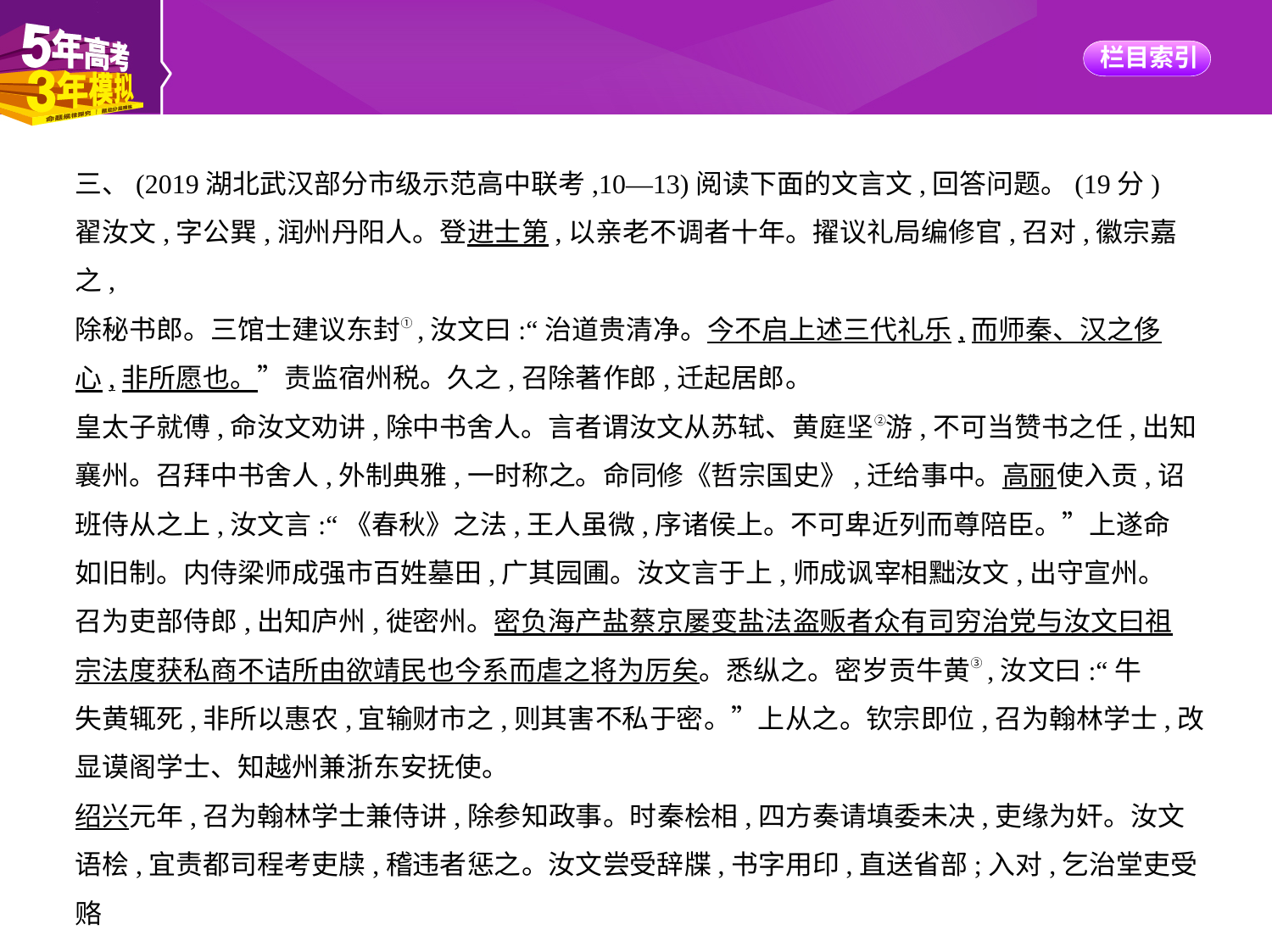

三、(2019湖北武汉部分市级示范高中联考,10—13)阅读下面的文言文,回答问题。(19分)
翟汝文,字公巽,润州丹阳人。登进士第,以亲老不调者十年。擢议礼局编修官,召对,徽宗嘉之,
除秘书郎。三馆士建议东封①,汝文曰:“治道贵清净。今不启上述三代礼乐,而师秦、汉之侈
心,非所愿也。”责监宿州税。久之,召除著作郎,迁起居郎。
皇太子就傅,命汝文劝讲,除中书舍人。言者谓汝文从苏轼、黄庭坚②游,不可当赞书之任,出知
襄州。召拜中书舍人,外制典雅,一时称之。命同修《哲宗国史》,迁给事中。高丽使入贡,诏
班侍从之上,汝文言:“《春秋》之法,王人虽微,序诸侯上。不可卑近列而尊陪臣。”上遂命
如旧制。内侍梁师成强市百姓墓田,广其园圃。汝文言于上,师成讽宰相黜汝文,出守宣州。
召为吏部侍郎,出知庐州,徙密州。密负海产盐蔡京屡变盐法盗贩者众有司穷治党与汝文曰祖
宗法度获私商不诘所由欲靖民也今系而虐之将为厉矣。悉纵之。密岁贡牛黄③,汝文曰:“牛
失黄辄死,非所以惠农,宜输财市之,则其害不私于密。”上从之。钦宗即位,召为翰林学士,改
显谟阁学士、知越州兼浙东安抚使。
绍兴元年,召为翰林学士兼侍讲,除参知政事。时秦桧相,四方奏请填委未决,吏缘为奸。汝文
语桧,宜责都司程考吏牍,稽违者惩之。汝文尝受辞牒,书字用印,直送省部;入对,乞治堂吏受赂